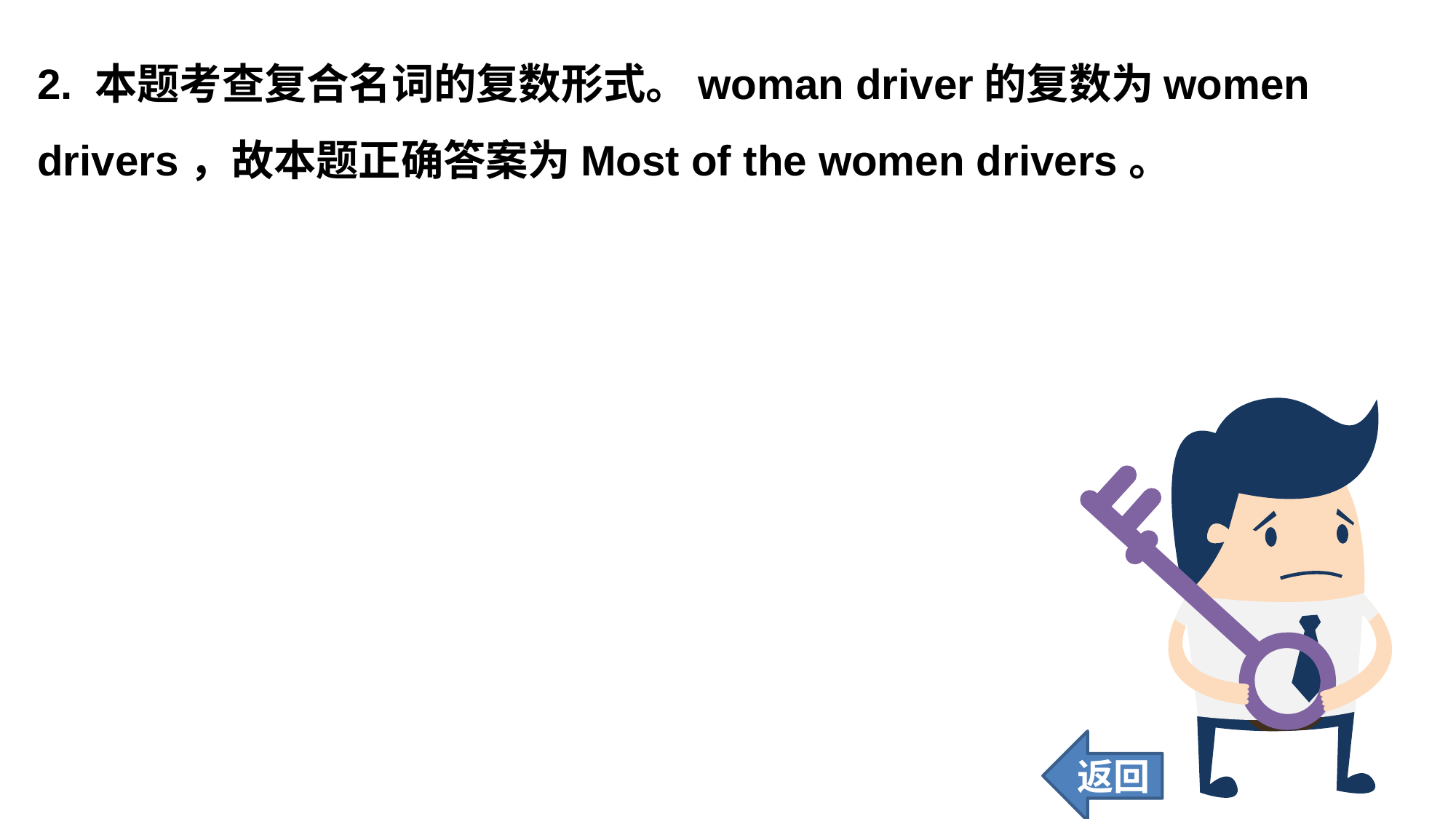

2. 本题考查复合名词的复数形式。woman driver的复数为women drivers，故本题正确答案为Most of the women drivers。

返回
34